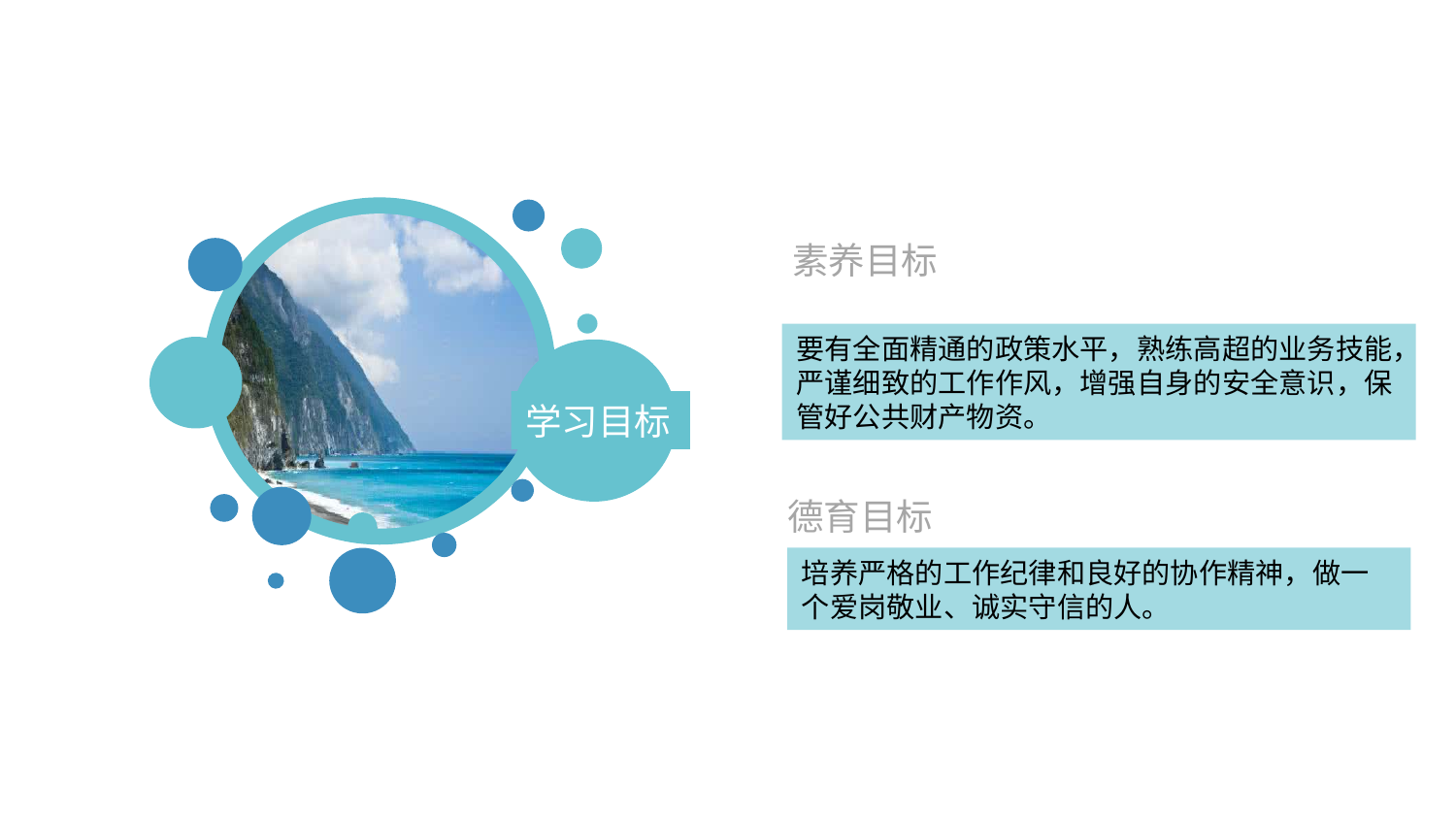

学习目标

素养目标
要有全面精通的政策水平，熟练高超的业务技能，严谨细致的工作作风，增强自身的安全意识，保管好公共财产物资。
德育目标
培养严格的工作纪律和良好的协作精神，做一个爱岗敬业、诚实守信的人。